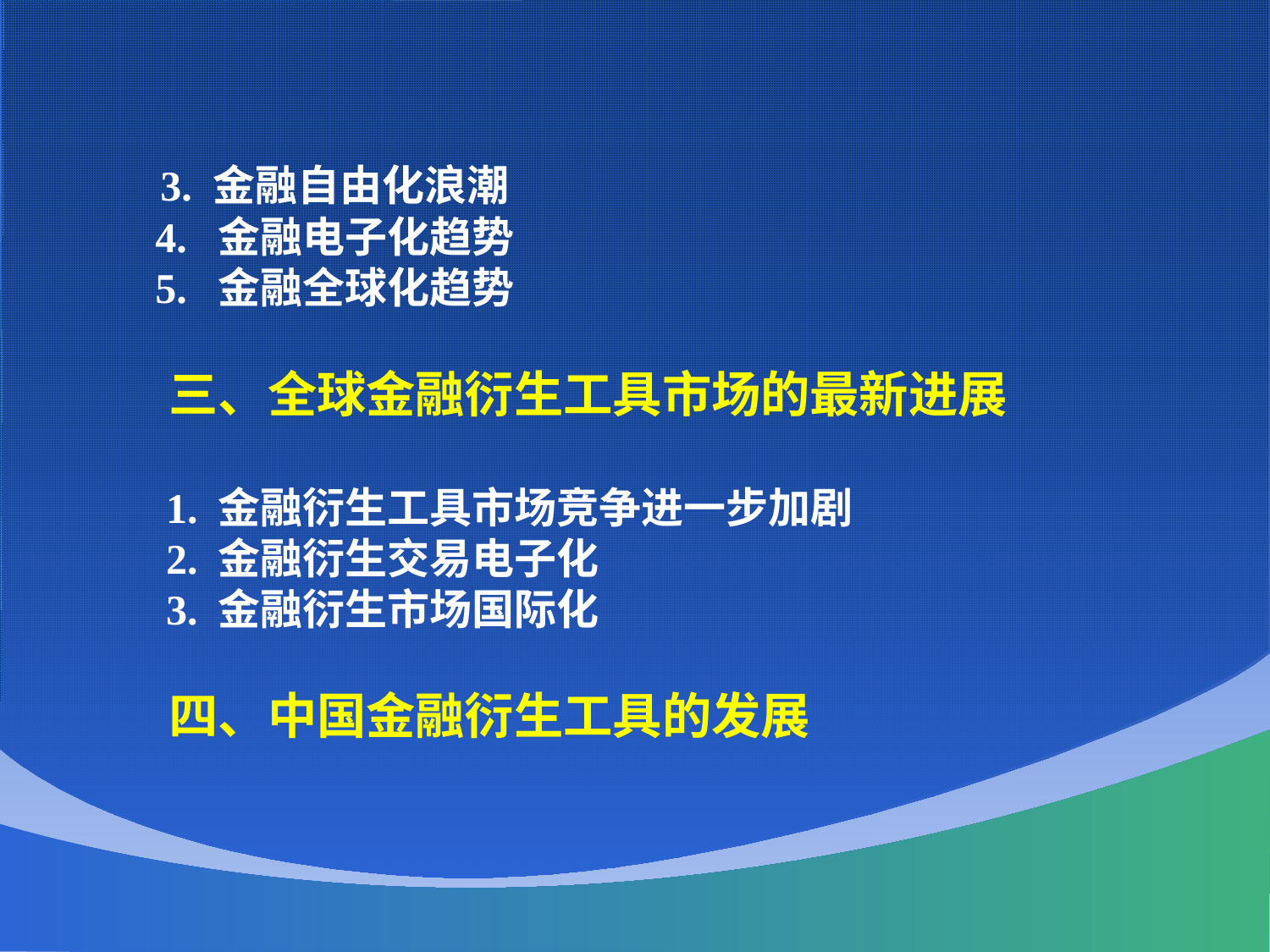

3. 金融自由化浪潮
   4.  金融电子化趋势
   5.  金融全球化趋势

   三、全球金融衍生工具市场的最新进展

    1. 金融衍生工具市场竞争进一步加剧
    2. 金融衍生交易电子化
    3. 金融衍生市场国际化

   四、中国金融衍生工具的发展